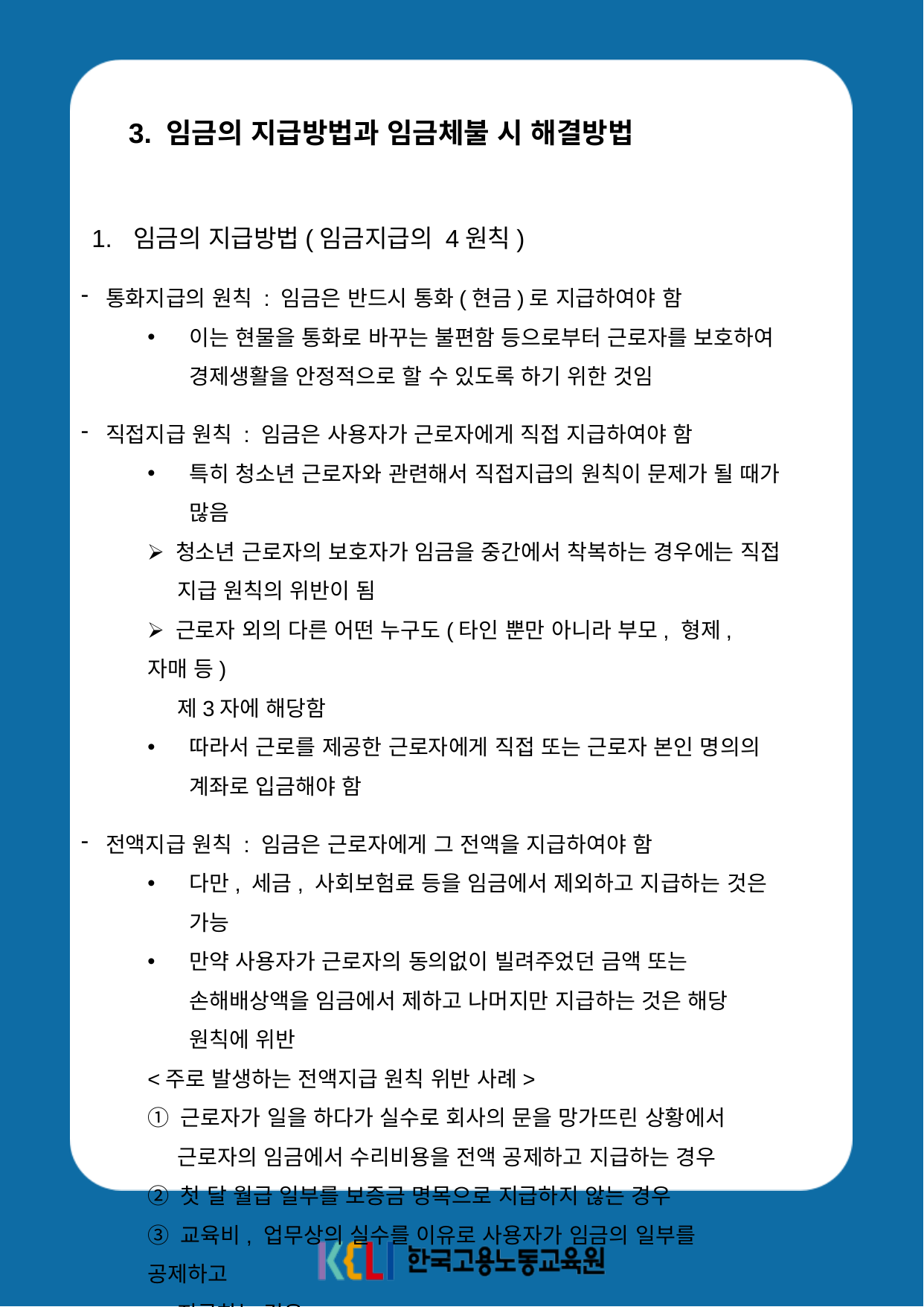

3. 임금의 지급방법과 임금체불 시 해결방법
임금의 지급방법(임금지급의 4원칙)
통화지급의 원칙 : 임금은 반드시 통화(현금)로 지급하여야 함
이는 현물을 통화로 바꾸는 불편함 등으로부터 근로자를 보호하여 경제생활을 안정적으로 할 수 있도록 하기 위한 것임
직접지급 원칙 : 임금은 사용자가 근로자에게 직접 지급하여야 함
특히 청소년 근로자와 관련해서 직접지급의 원칙이 문제가 될 때가 많음
⮚ 청소년 근로자의 보호자가 임금을 중간에서 착복하는 경우에는 직접
    지급 원칙의 위반이 됨
⮚ 근로자 외의 다른 어떤 누구도(타인 뿐만 아니라 부모, 형제, 자매 등)
    제3자에 해당함
따라서 근로를 제공한 근로자에게 직접 또는 근로자 본인 명의의 계좌로 입금해야 함
전액지급 원칙 : 임금은 근로자에게 그 전액을 지급하여야 함
다만, 세금, 사회보험료 등을 임금에서 제외하고 지급하는 것은 가능
만약 사용자가 근로자의 동의없이 빌려주었던 금액 또는 손해배상액을 임금에서 제하고 나머지만 지급하는 것은 해당 원칙에 위반
<주로 발생하는 전액지급 원칙 위반 사례>
① 근로자가 일을 하다가 실수로 회사의 문을 망가뜨린 상황에서
    근로자의 임금에서 수리비용을 전액 공제하고 지급하는 경우
② 첫 달 월급 일부를 보증금 명목으로 지급하지 않는 경우
③ 교육비, 업무상의 실수를 이유로 사용자가 임금의 일부를 공제하고
    지급하는 경우